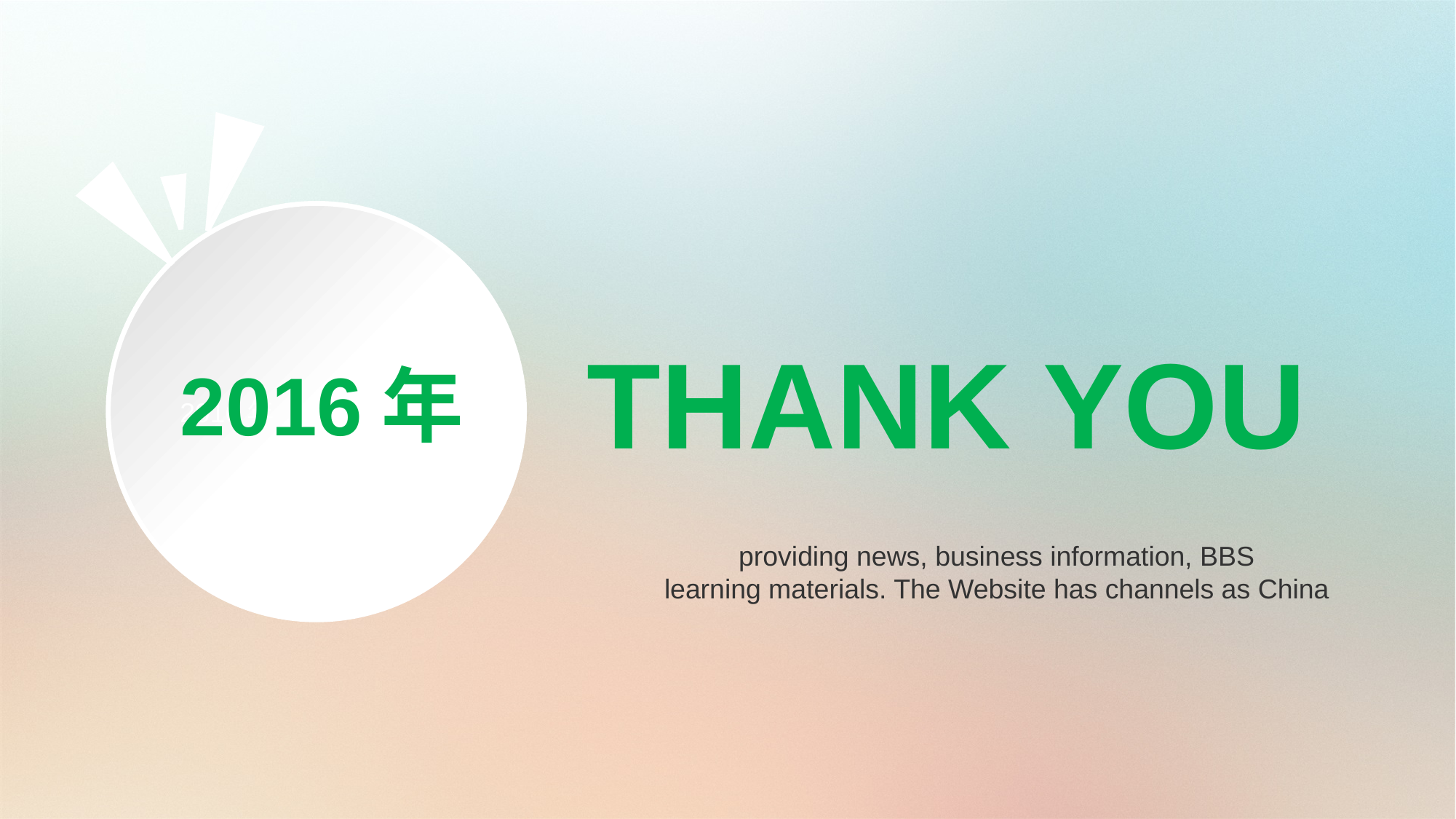

2016年
THANK YOU

providing news, business information, BBS
learning materials. The Website has channels as China
2016年